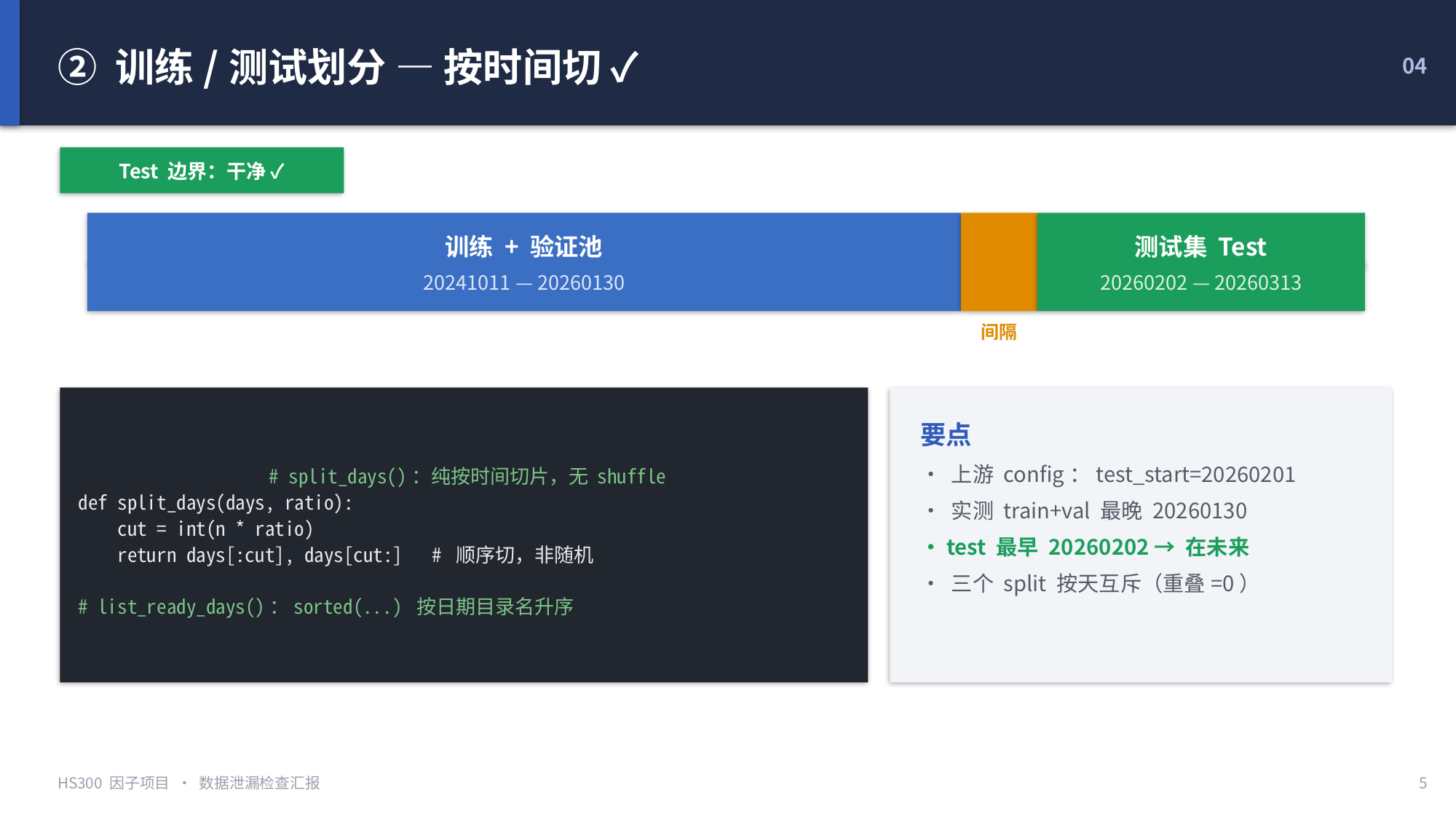

② 训练/测试划分 — 按时间切 ✓
04
Test 边界：干净 ✓

训练 + 验证池
20241011 — 20260130

测试集 Test
20260202 — 20260313

间隔
# split_days()：纯按时间切片，无 shuffle
def split_days(days, ratio):
    cut = int(n * ratio)
    return days[:cut], days[cut:]   # 顺序切，非随机

# list_ready_days()：sorted(...) 按日期目录名升序

要点
• 上游 config：test_start=20260201
• 实测 train+val 最晚 20260130
• test 最早 20260202 → 在未来
• 三个 split 按天互斥（重叠=0）
HS300 因子项目 · 数据泄漏检查汇报
5